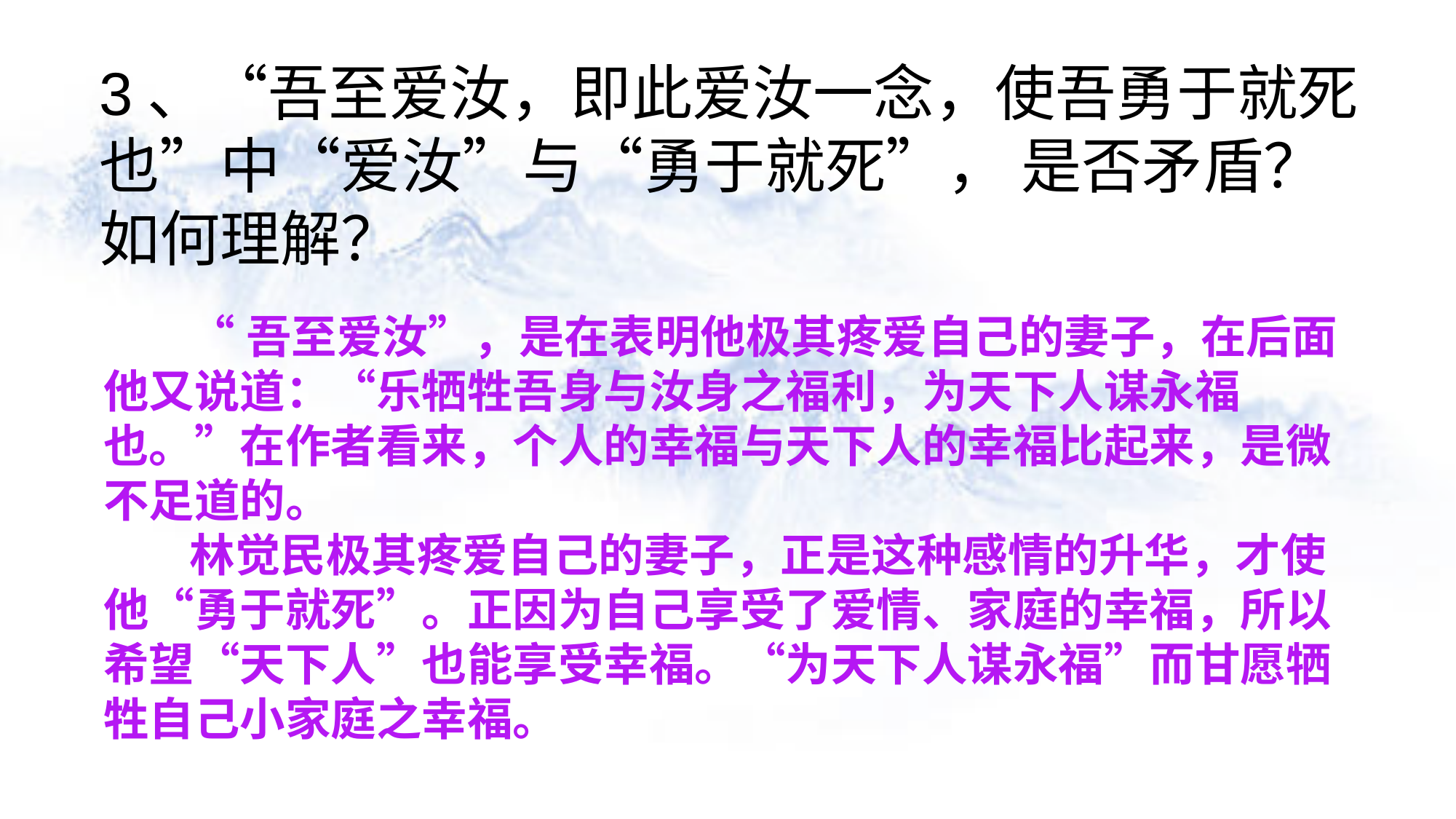

3、“吾至爱汝，即此爱汝一念，使吾勇于就死也”中“爱汝”与“勇于就死”， 是否矛盾？如何理解？
“吾至爱汝”，是在表明他极其疼爱自己的妻子，在后面他又说道：“乐牺牲吾身与汝身之福利，为天下人谋永福也。”在作者看来，个人的幸福与天下人的幸福比起来，是微不足道的。
林觉民极其疼爱自己的妻子，正是这种感情的升华，才使他“勇于就死”。正因为自己享受了爱情、家庭的幸福，所以希望“天下人”也能享受幸福。“为天下人谋永福”而甘愿牺牲自己小家庭之幸福。